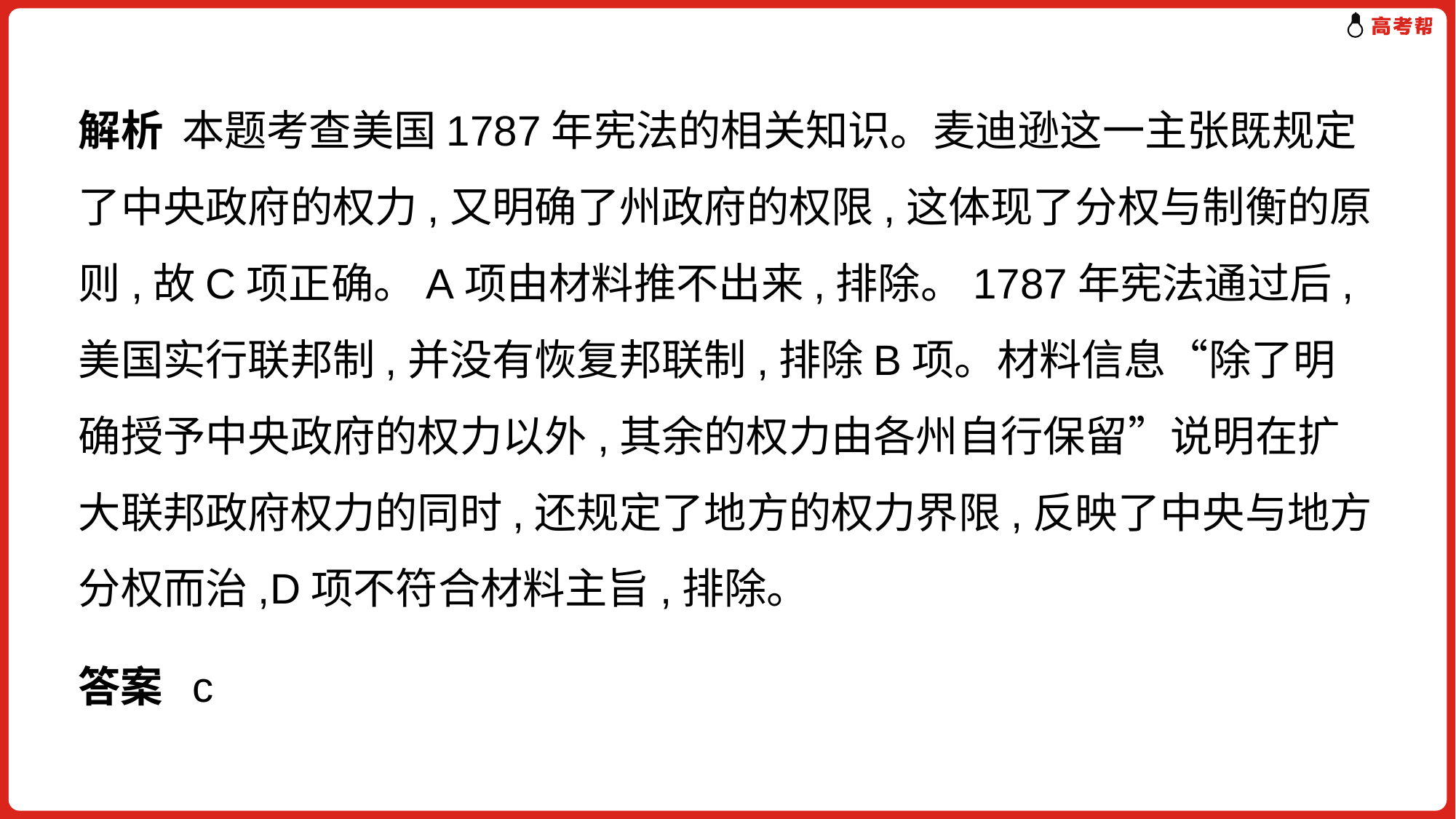

解析  本题考查美国1787年宪法的相关知识。麦迪逊这一主张既规定了中央政府的权力,又明确了州政府的权限,这体现了分权与制衡的原则,故C项正确。A项由材料推不出来,排除。1787年宪法通过后,美国实行联邦制,并没有恢复邦联制,排除B项。材料信息“除了明确授予中央政府的权力以外,其余的权力由各州自行保留”说明在扩大联邦政府权力的同时,还规定了地方的权力界限,反映了中央与地方分权而治,D项不符合材料主旨,排除。
答案  c